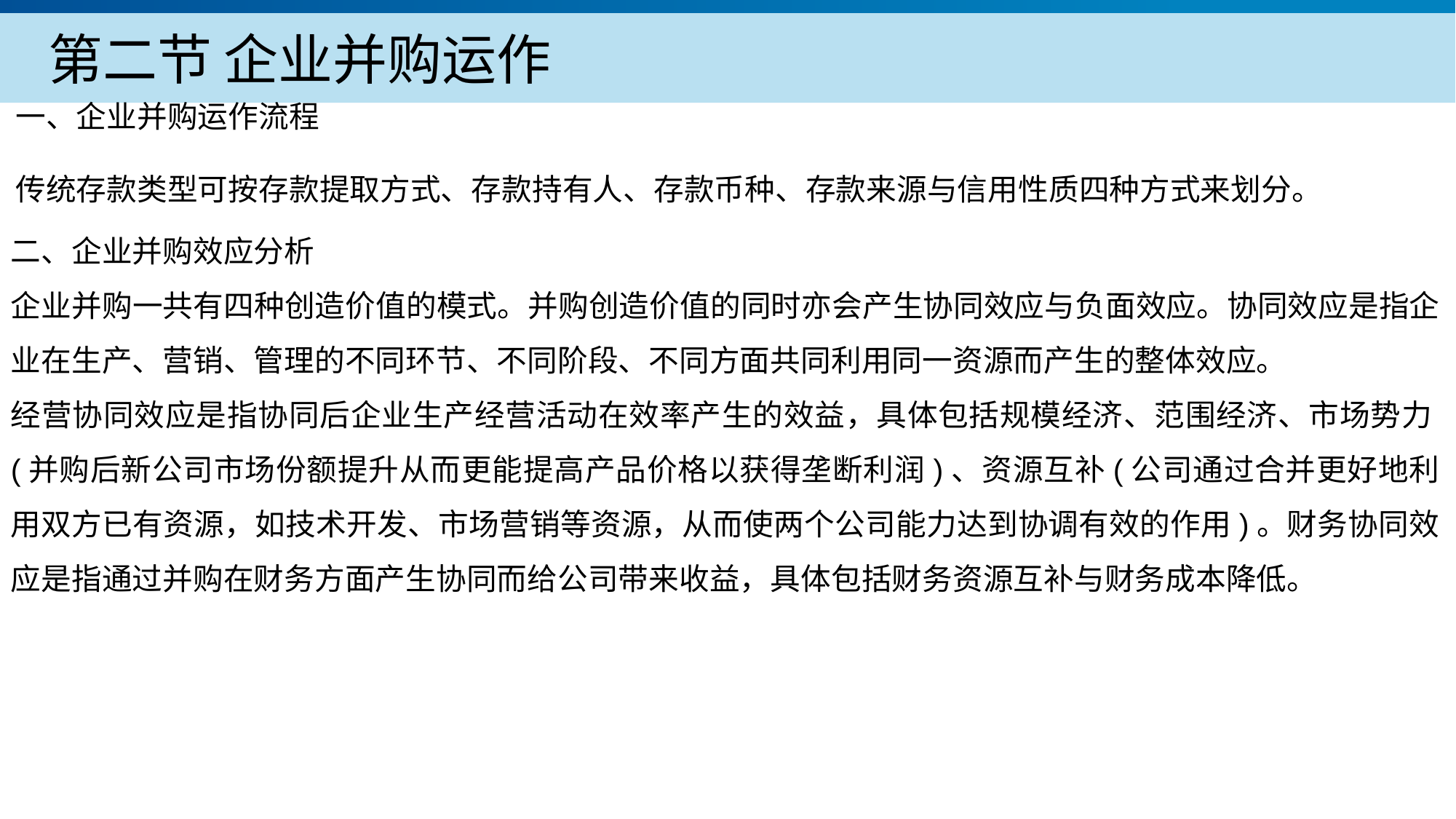

第二节 企业并购运作
一、企业并购运作流程

传统存款类型可按存款提取方式、存款持有人、存款币种、存款来源与信用性质四种方式来划分。
二、企业并购效应分析
企业并购一共有四种创造价值的模式。并购创造价值的同时亦会产生协同效应与负面效应。协同效应是指企业在生产、营销、管理的不同环节、不同阶段、不同方面共同利用同一资源而产生的整体效应。
经营协同效应是指协同后企业生产经营活动在效率产生的效益，具体包括规模经济、范围经济、市场势力(并购后新公司市场份额提升从而更能提高产品价格以获得垄断利润)、资源互补(公司通过合并更好地利用双方已有资源，如技术开发、市场营销等资源，从而使两个公司能力达到协调有效的作用)。财务协同效应是指通过并购在财务方面产生协同而给公司带来收益，具体包括财务资源互补与财务成本降低。

产品服务
公司优势
公司简介
产品系列
品牌优势
企业愿景
主打产品
团队组织
核心竞争力
人才优势
联系方式
历程荣誉
售后支持
商业模式
期待合作